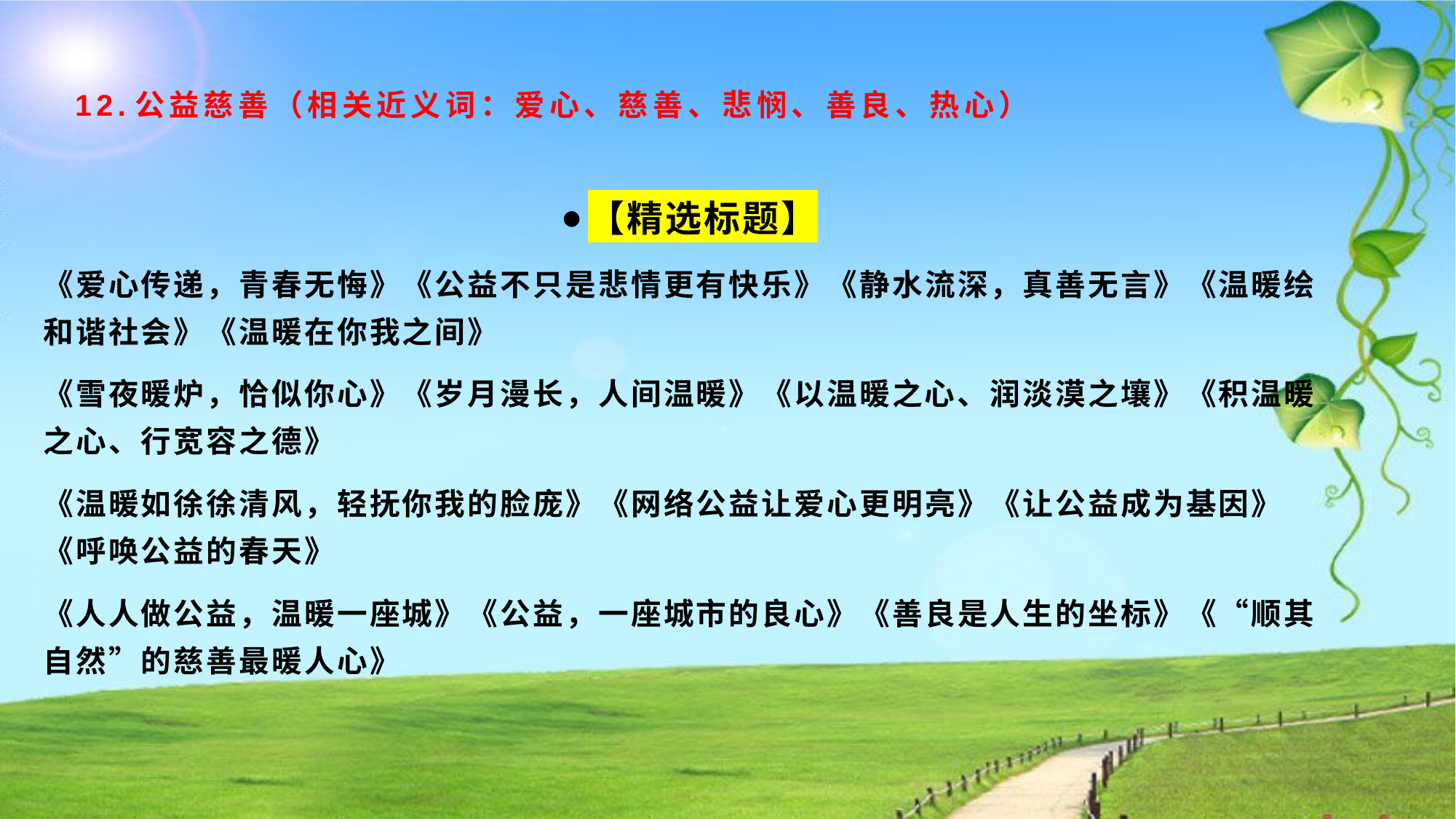

# 12.公益慈善（相关近义词：爱心、慈善、悲悯、善良、热心）
【精选标题】
《爱心传递，青春无悔》《公益不只是悲情更有快乐》《静水流深，真善无言》《温暖绘和谐社会》《温暖在你我之间》
《雪夜暖炉，恰似你心》《岁月漫长，人间温暖》《以温暖之心、润淡漠之壤》《积温暖之心、行宽容之德》
《温暖如徐徐清风，轻抚你我的脸庞》《网络公益让爱心更明亮》《让公益成为基因》《呼唤公益的春天》
《人人做公益，温暖一座城》《公益，一座城市的良心》《善良是人生的坐标》《“顺其自然”的慈善最暖人心》